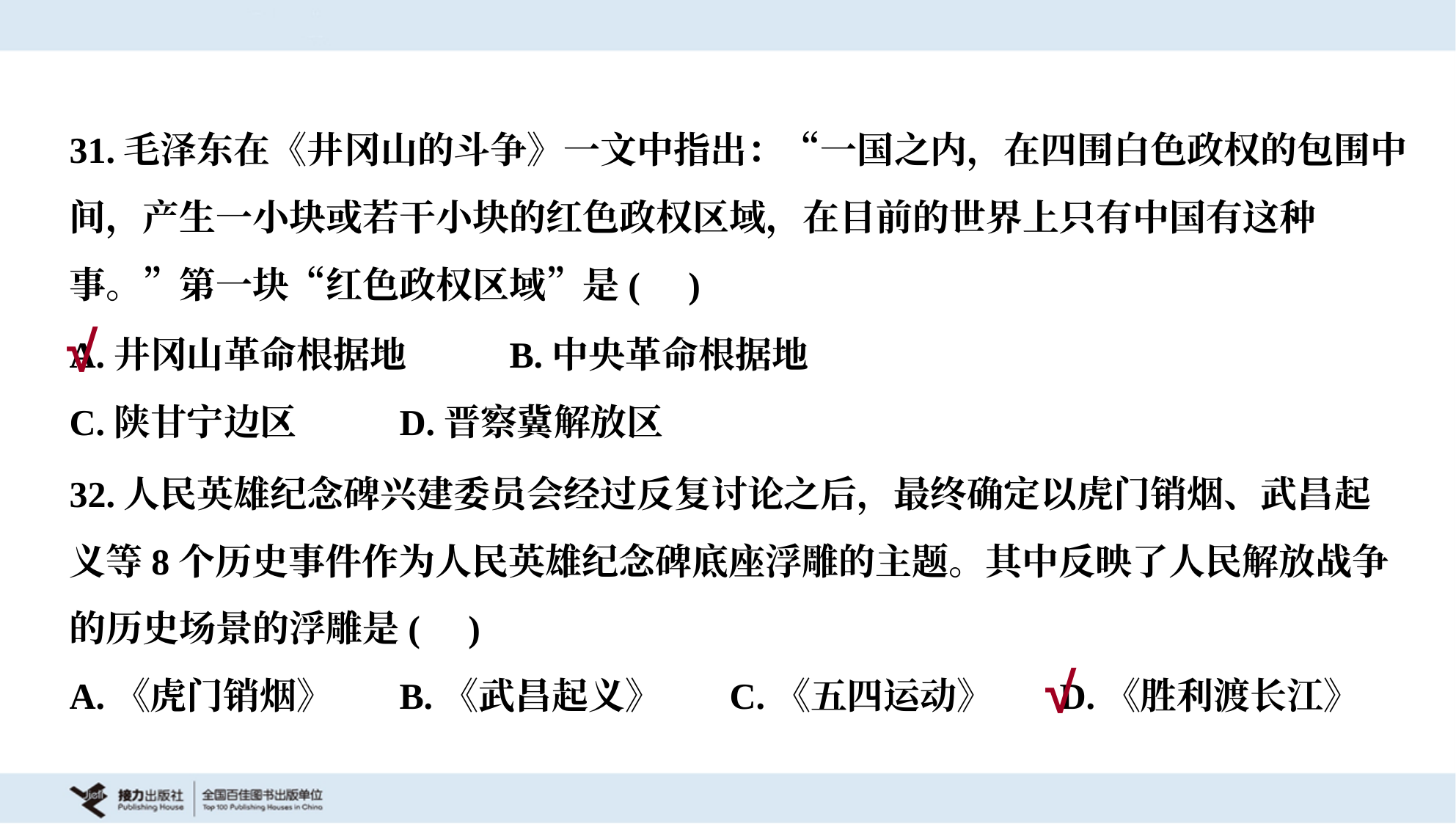

31.毛泽东在《井冈山的斗争》一文中指出：“一国之内，在四围白色政权的包围中
间，产生一小块或若干小块的红色政权区域，在目前的世界上只有中国有这种
事。”第一块“红色政权区域”是(     )
A.井冈山革命根据地	B.中央革命根据地
C.陕甘宁边区	D.晋察冀解放区
√
32.人民英雄纪念碑兴建委员会经过反复讨论之后，最终确定以虎门销烟、武昌起
义等8个历史事件作为人民英雄纪念碑底座浮雕的主题。其中反映了人民解放战争
的历史场景的浮雕是(     )
A.《虎门销烟》	B.《武昌起义》	C.《五四运动》	D.《胜利渡长江》
√